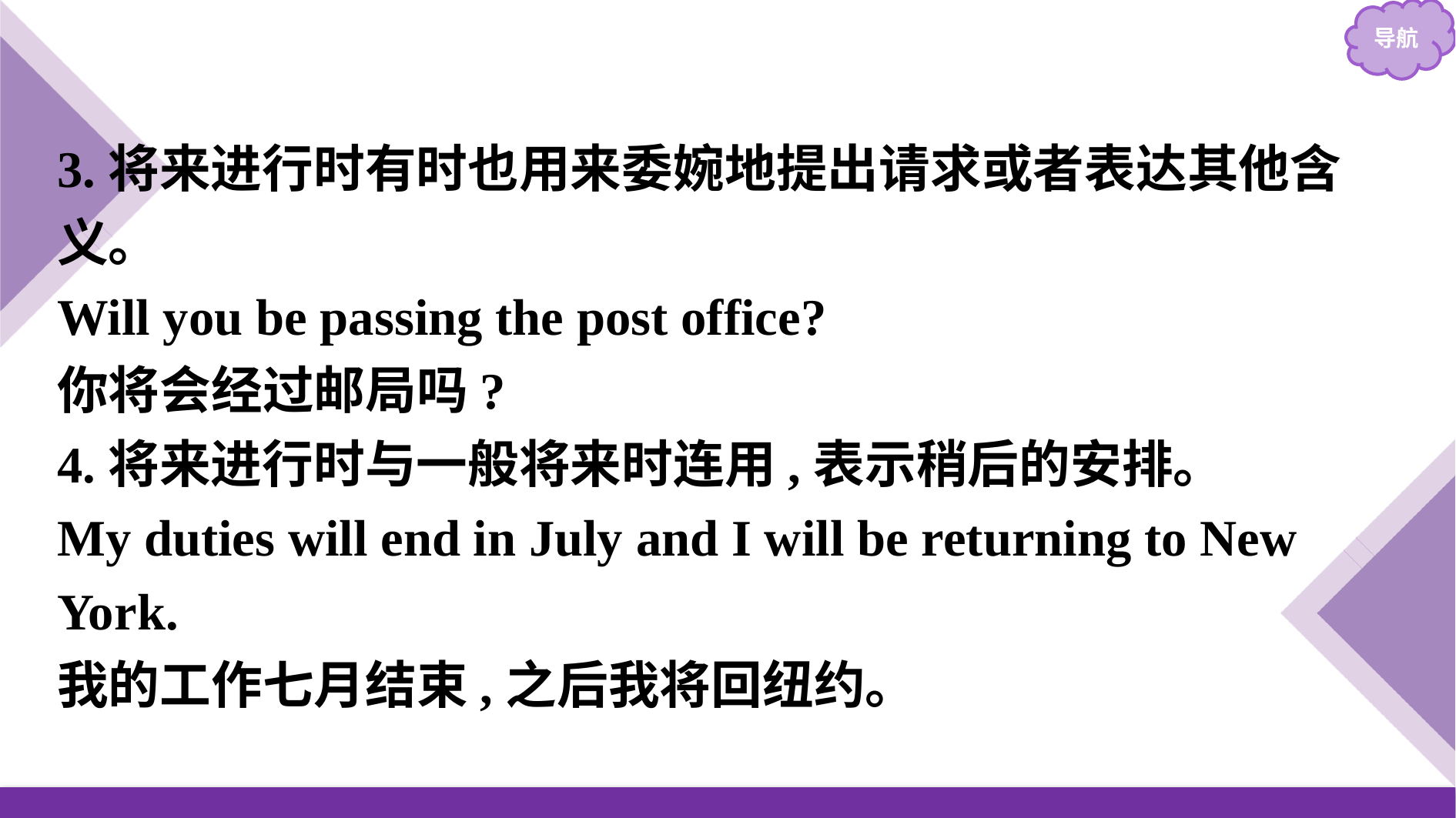

3.将来进行时有时也用来委婉地提出请求或者表达其他含义。
Will you be passing the post office?
你将会经过邮局吗?
4.将来进行时与一般将来时连用,表示稍后的安排。
My duties will end in July and I will be returning to New York.
我的工作七月结束,之后我将回纽约。